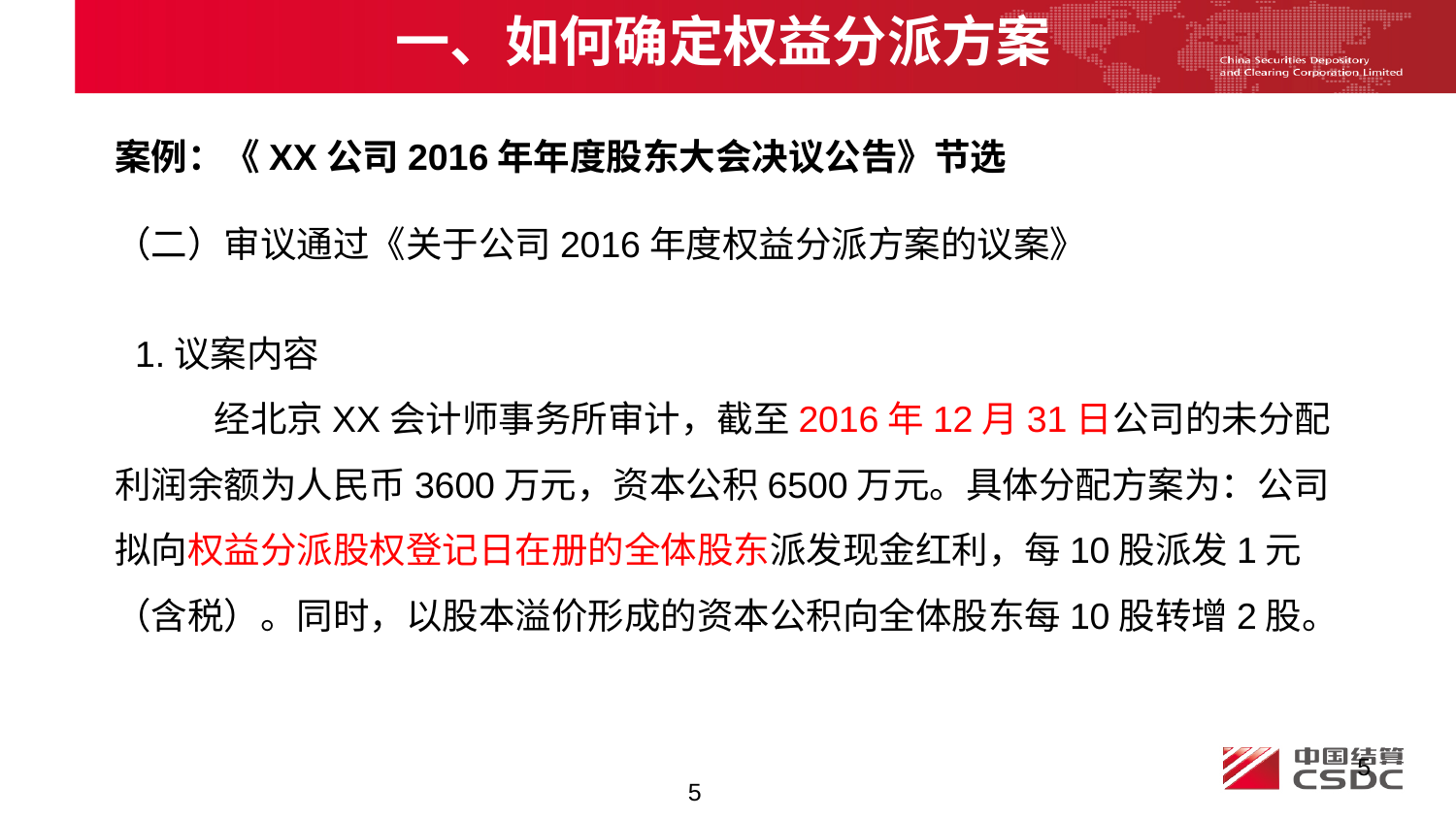

一、如何确定权益分派方案
案例：《XX公司2016年年度股东大会决议公告》节选

（二）审议通过《关于公司2016年度权益分派方案的议案》

  1.议案内容
           经北京XX会计师事务所审计，截至2016年12月31日公司的未分配利润余额为人民币3600万元，资本公积6500万元。具体分配方案为：公司拟向权益分派股权登记日在册的全体股东派发现金红利，每10股派发1元（含税）。同时，以股本溢价形成的资本公积向全体股东每10股转增2股。

5
5